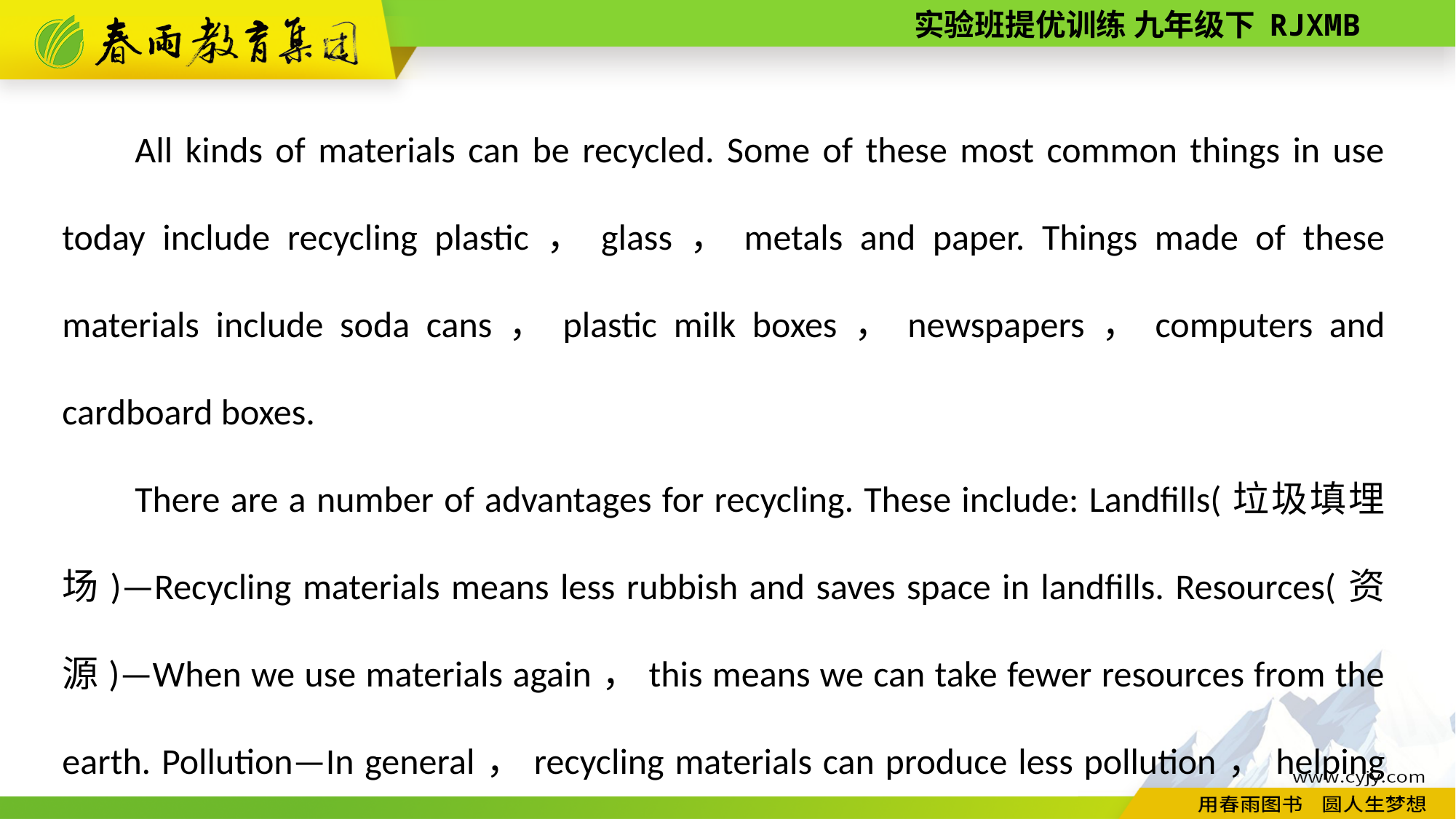

All kinds of materials can be recycled. Some of these most common things in use today include recycling plastic，glass，metals and paper. Things made of these materials include soda cans，plastic milk boxes，newspapers，computers and cardboard boxes.
There are a number of advantages for recycling. These include: Landfills(垃圾填埋场)—Recycling materials means less rubbish and saves space in landfills. Resources(资源)—When we use materials again，this means we can take fewer resources from the earth. Pollution—In general，recycling materials can produce less pollution，helping to keep our environment clean.